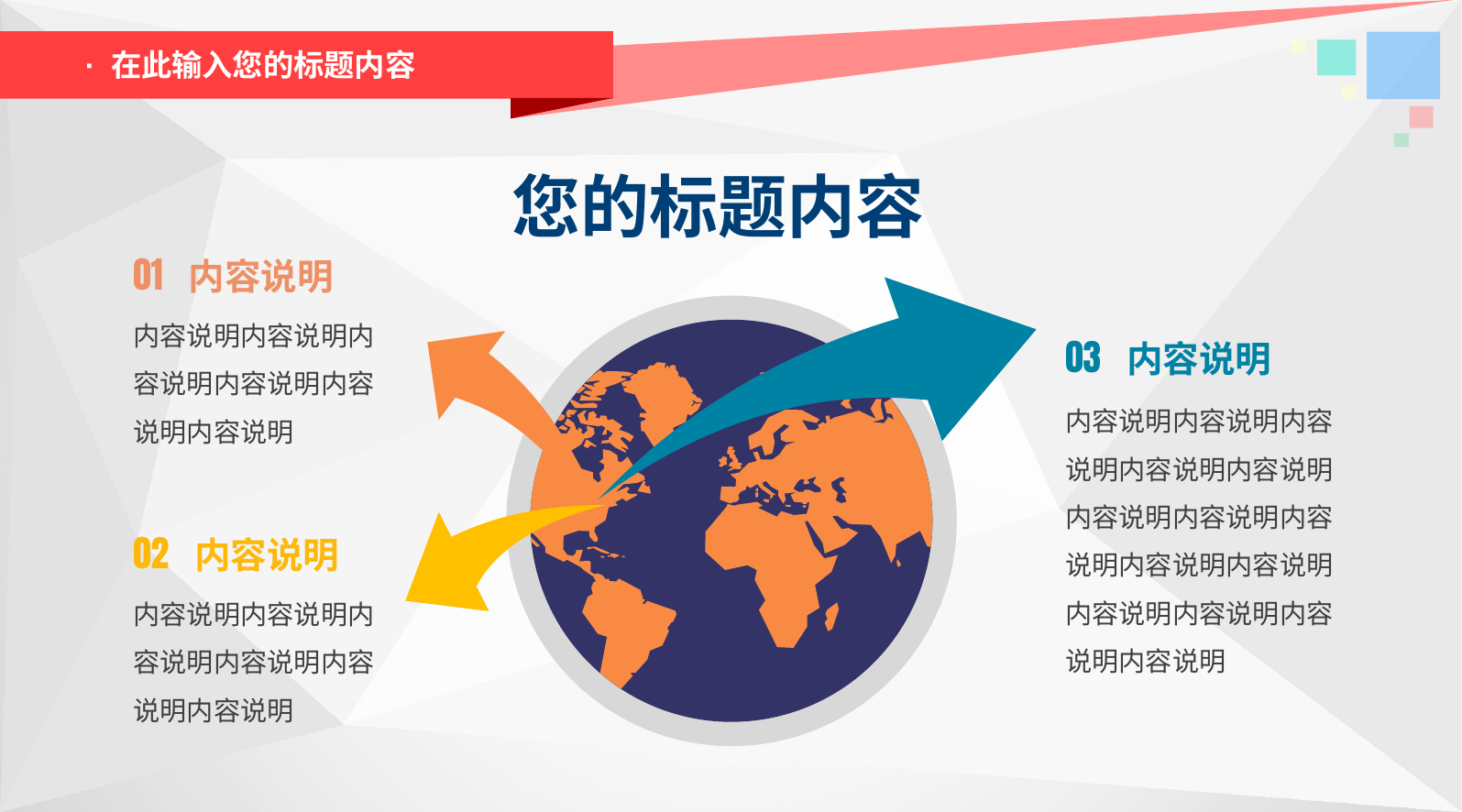

· 在此输入您的标题内容

您的标题内容

01  内容说明

内容说明内容说明内容说明内容说明内容说明内容说明

03  内容说明
内容说明内容说明内容说明内容说明内容说明内容说明内容说明内容说明内容说明内容说明内容说明内容说明内容说明内容说明

02  内容说明
内容说明内容说明内容说明内容说明内容说明内容说明